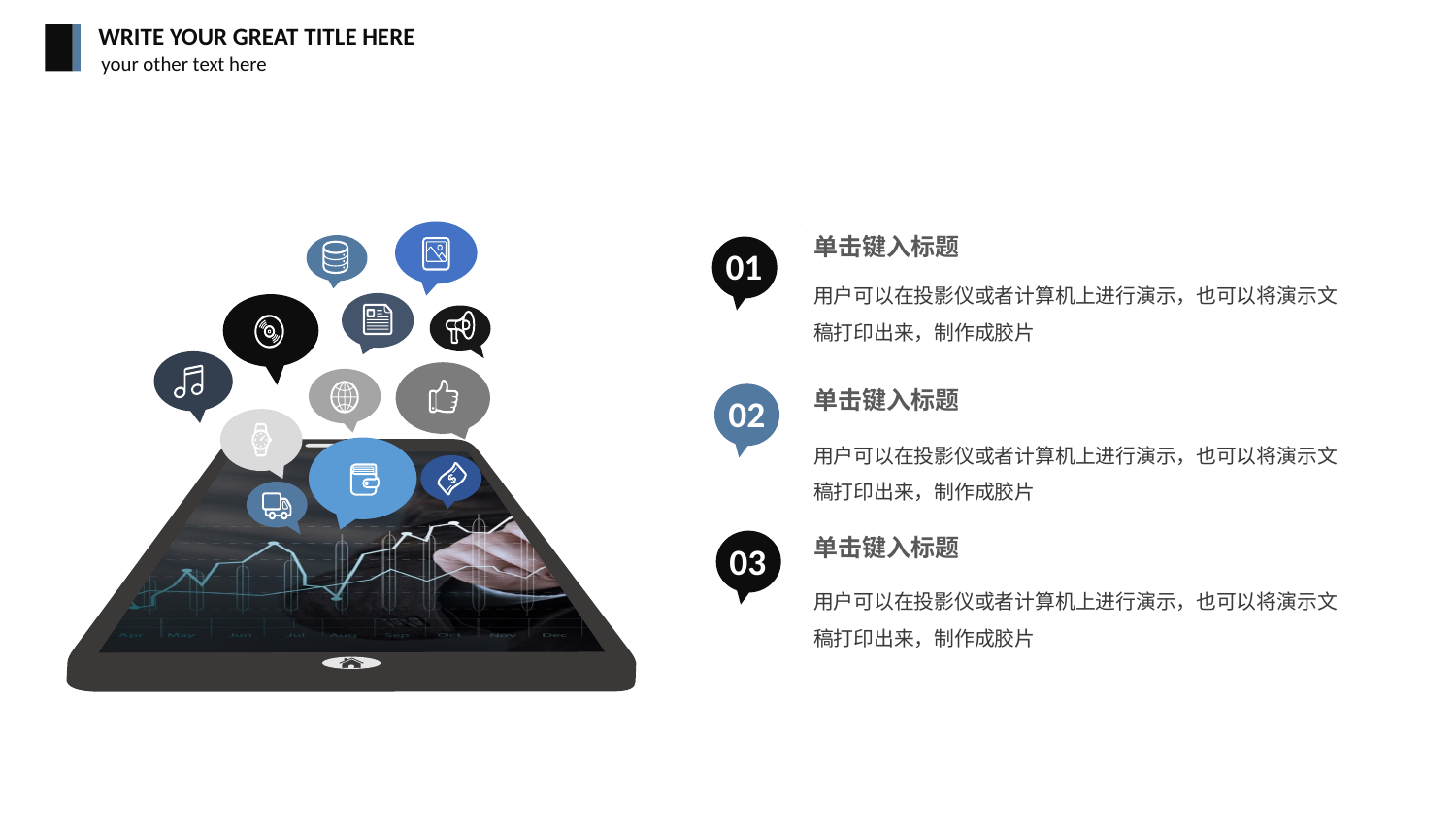

WRITE YOUR GREAT TITLE HERE

your other text here

单击键入标题

01
用户可以在投影仪或者计算机上进行演示，也可以将演示文稿打印出来，制作成胶片
单击键入标题

02
用户可以在投影仪或者计算机上进行演示，也可以将演示文稿打印出来，制作成胶片
单击键入标题

03
用户可以在投影仪或者计算机上进行演示，也可以将演示文稿打印出来，制作成胶片